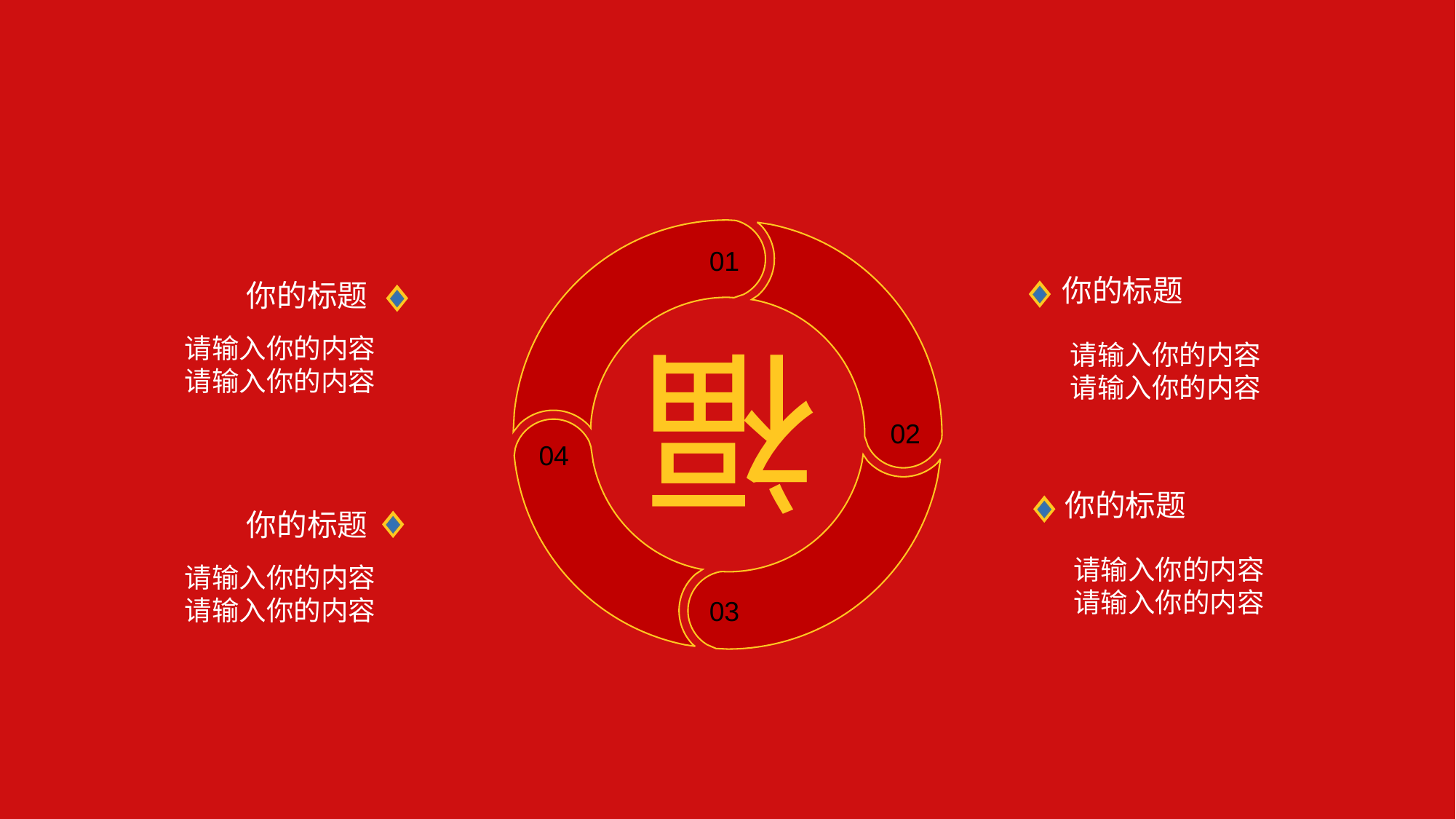

01
你的标题
你的标题

请输入你的内容
请输入你的内容

福
请输入你的内容
请输入你的内容

02

04

你的标题

你的标题

请输入你的内容
请输入你的内容

请输入你的内容
请输入你的内容

03